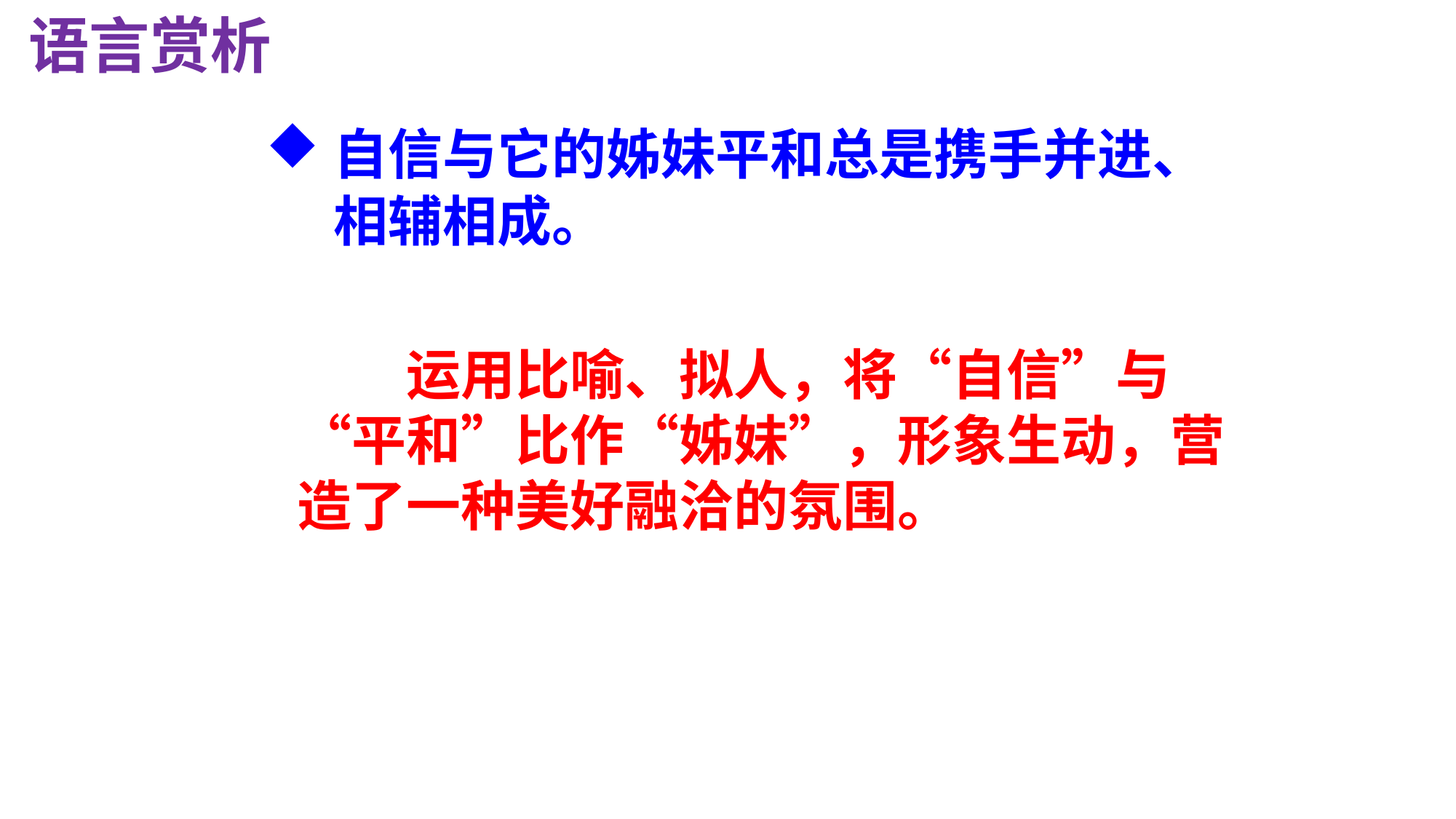

语言赏析
自信与它的姊妹平和总是携手并进、相辅相成。
　　运用比喻、拟人，将“自信”与“平和”比作“姊妹”，形象生动，营造了一种美好融洽的氛围。